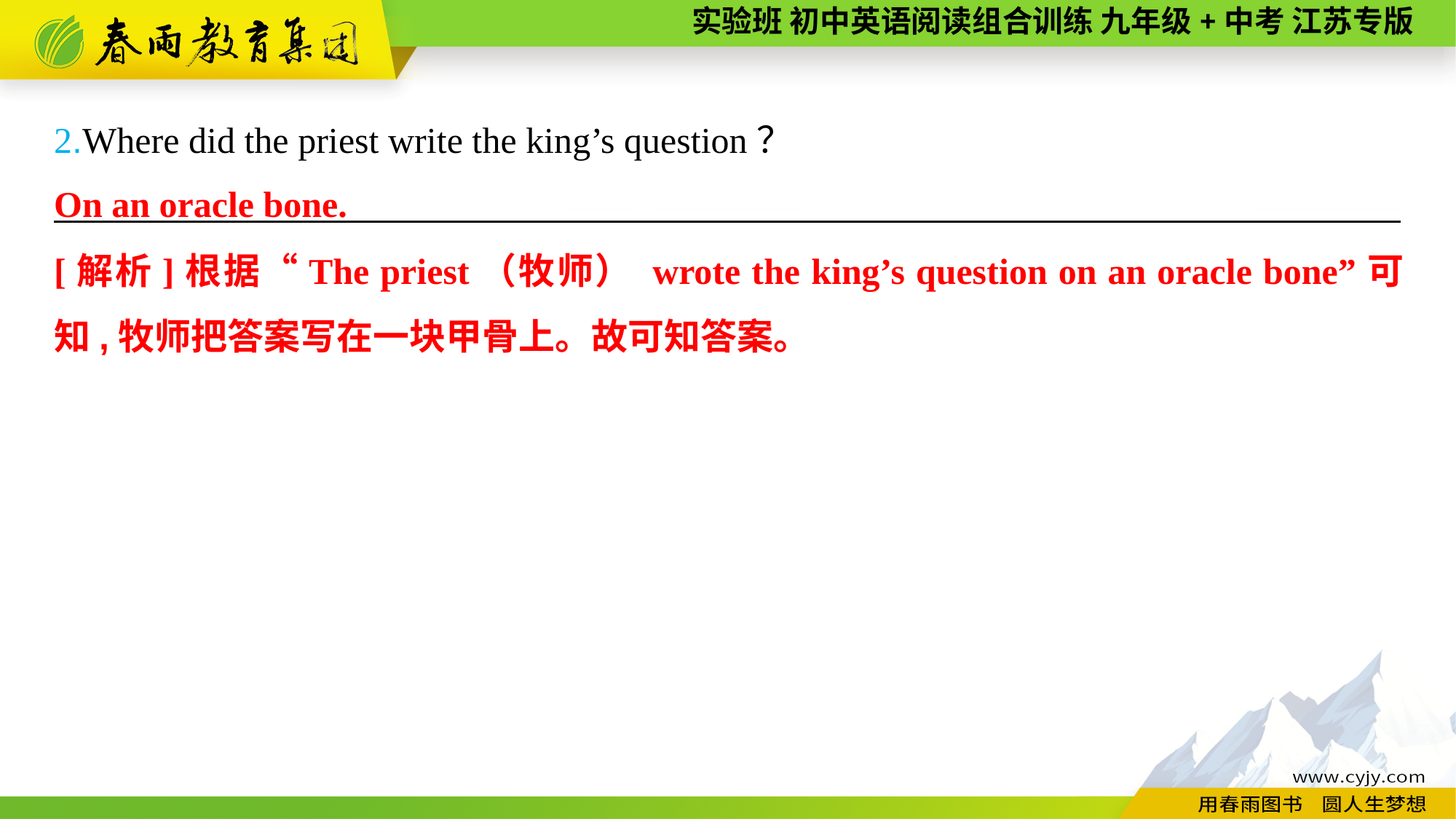

2.Where did the priest write the king’s question？
————————                        ——  ————                                                  ————
On an oracle bone.
[解析]根据“The priest（牧师） wrote the king’s question on an oracle bone”可知,牧师把答案写在一块甲骨上。故可知答案。